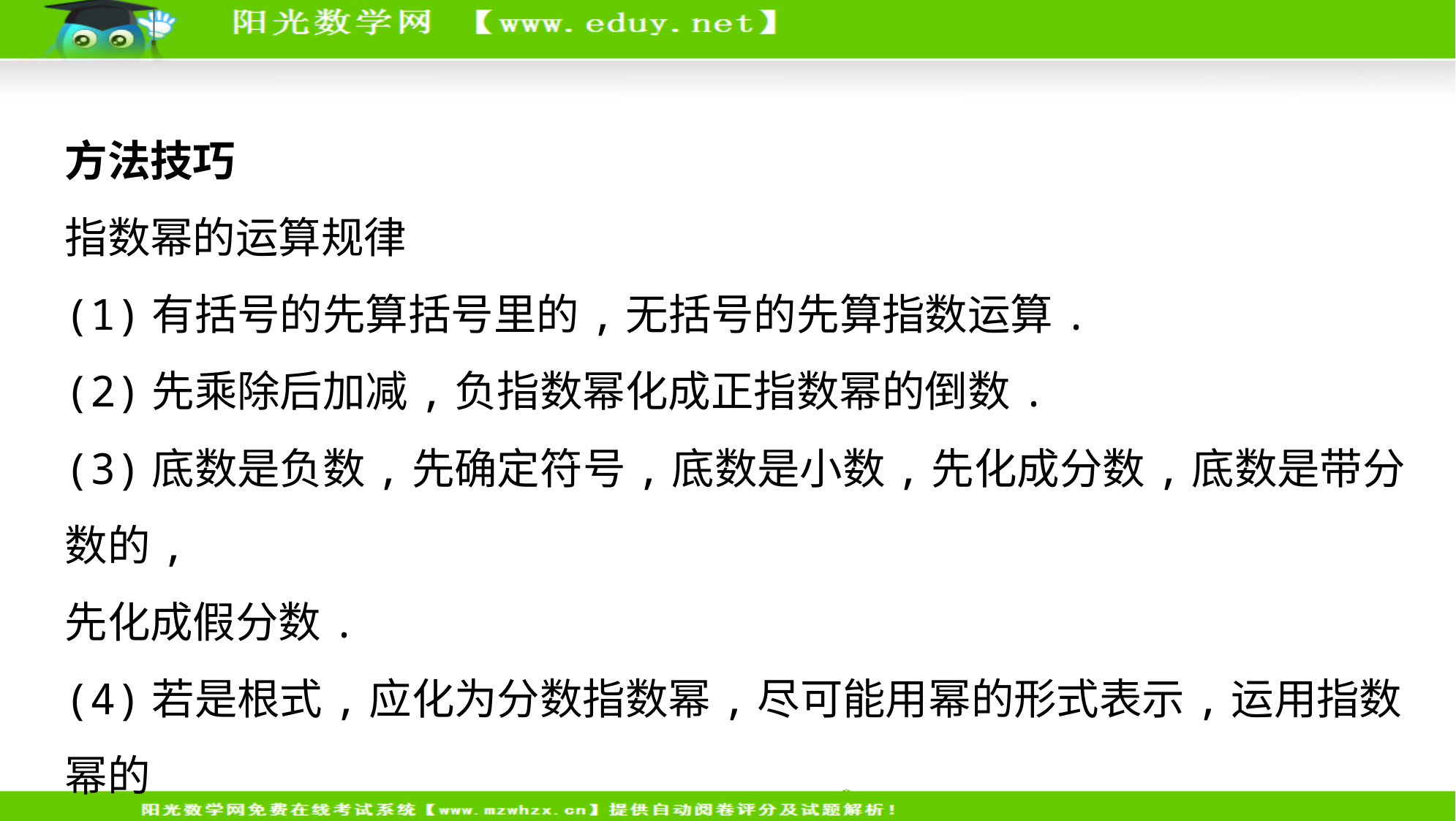

方法技巧
指数幂的运算规律
(1)有括号的先算括号里的,无括号的先算指数运算.
(2)先乘除后加减,负指数幂化成正指数幂的倒数.
(3)底数是负数,先确定符号,底数是小数,先化成分数,底数是带分数的,
先化成假分数.
(4)若是根式,应化为分数指数幂,尽可能用幂的形式表示,运用指数幂的
运算性质来解答.